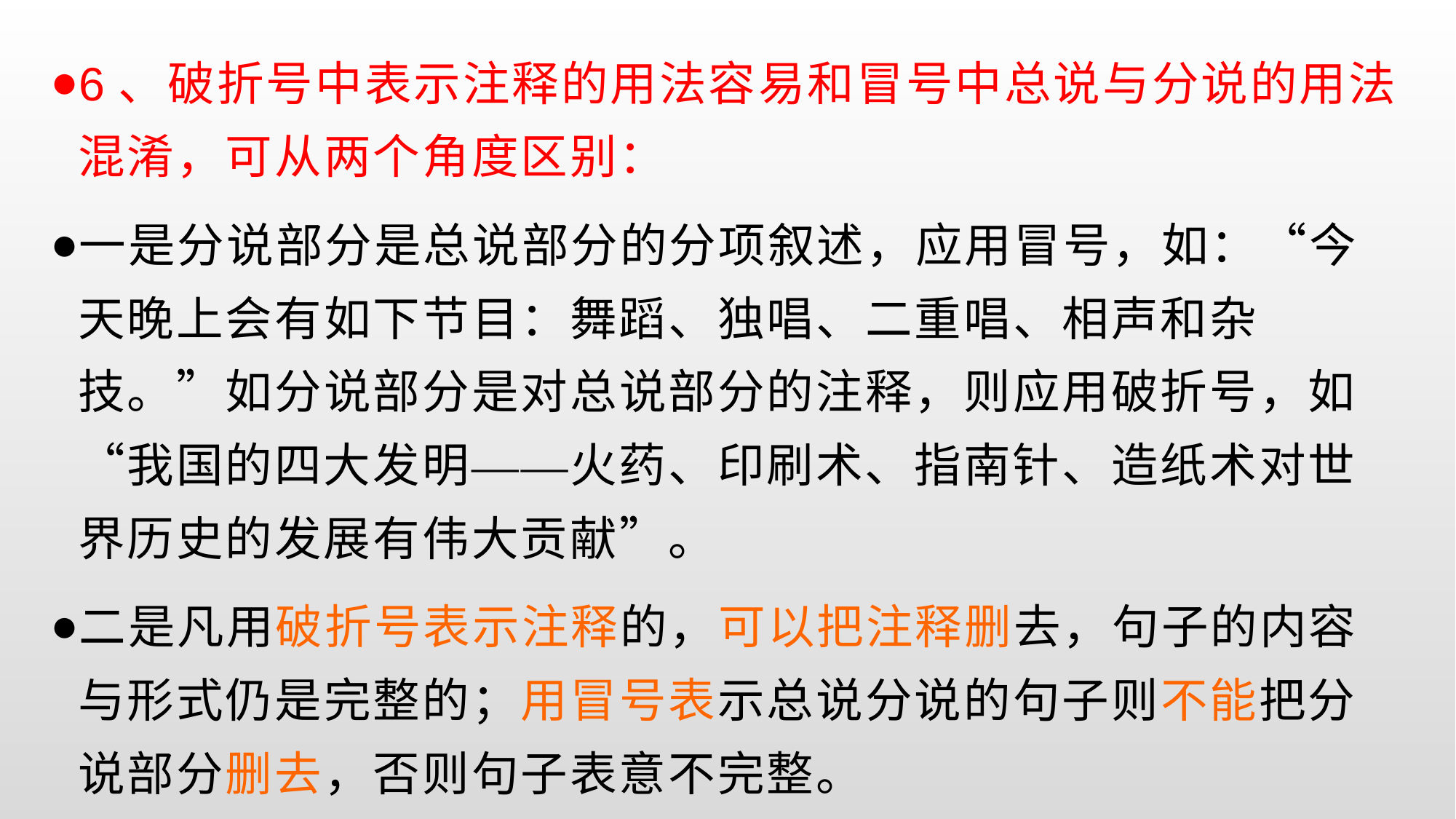

6、破折号中表示注释的用法容易和冒号中总说与分说的用法混淆，可从两个角度区别：
一是分说部分是总说部分的分项叙述，应用冒号，如：“今天晚上会有如下节目：舞蹈、独唱、二重唱、相声和杂技。”如分说部分是对总说部分的注释，则应用破折号，如“我国的四大发明——火药、印刷术、指南针、造纸术对世界历史的发展有伟大贡献”。
二是凡用破折号表示注释的，可以把注释删去，句子的内容与形式仍是完整的；用冒号表示总说分说的句子则不能把分说部分删去，否则句子表意不完整。